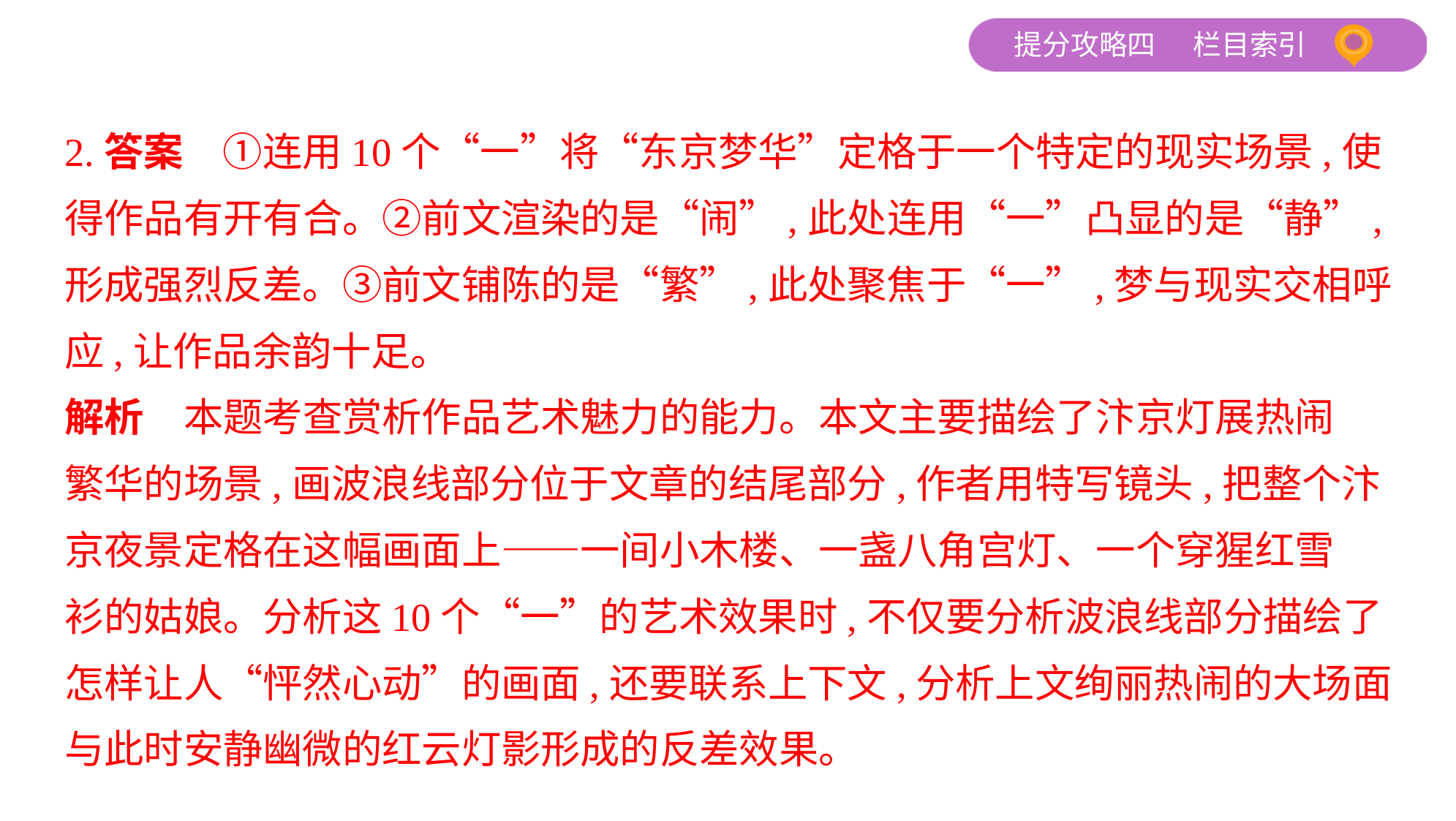

2.答案　①连用10个“一”将“东京梦华”定格于一个特定的现实场景,使
得作品有开有合。②前文渲染的是“闹”,此处连用“一”凸显的是“静”,
形成强烈反差。③前文铺陈的是“繁”,此处聚焦于“一”,梦与现实交相呼
应,让作品余韵十足。
解析　本题考查赏析作品艺术魅力的能力。本文主要描绘了汴京灯展热闹
繁华的场景,画波浪线部分位于文章的结尾部分,作者用特写镜头,把整个汴
京夜景定格在这幅画面上——一间小木楼、一盏八角宫灯、一个穿猩红雪
衫的姑娘。分析这10个“一”的艺术效果时,不仅要分析波浪线部分描绘了
怎样让人“怦然心动”的画面,还要联系上下文,分析上文绚丽热闹的大场面
与此时安静幽微的红云灯影形成的反差效果。